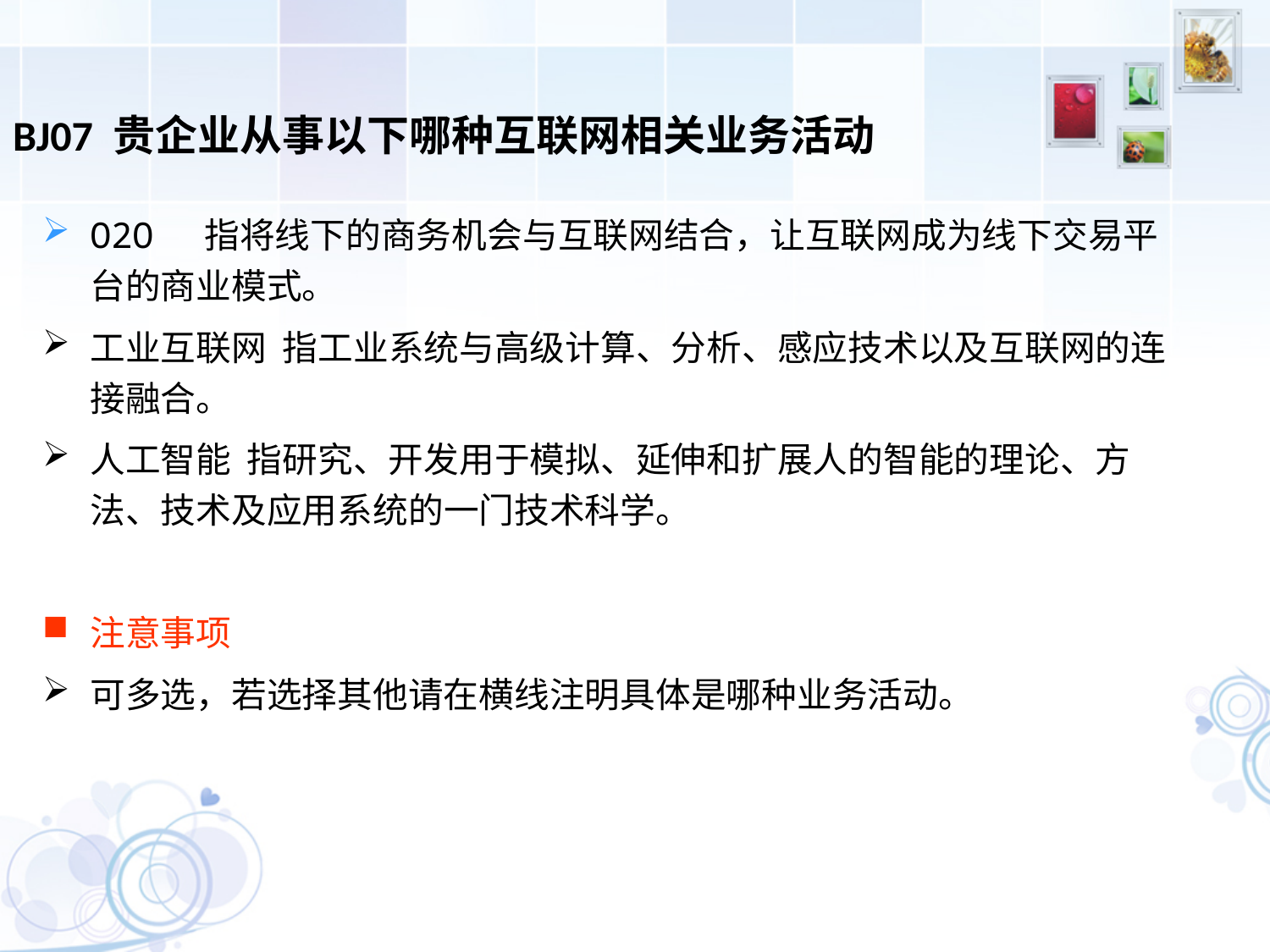

BJ07 贵企业从事以下哪种互联网相关业务活动
O2O  指将线下的商务机会与互联网结合，让互联网成为线下交易平台的商业模式。
工业互联网  指工业系统与高级计算、分析、感应技术以及互联网的连接融合。
人工智能  指研究、开发用于模拟、延伸和扩展人的智能的理论、方法、技术及应用系统的一门技术科学。

注意事项
可多选，若选择其他请在横线注明具体是哪种业务活动。